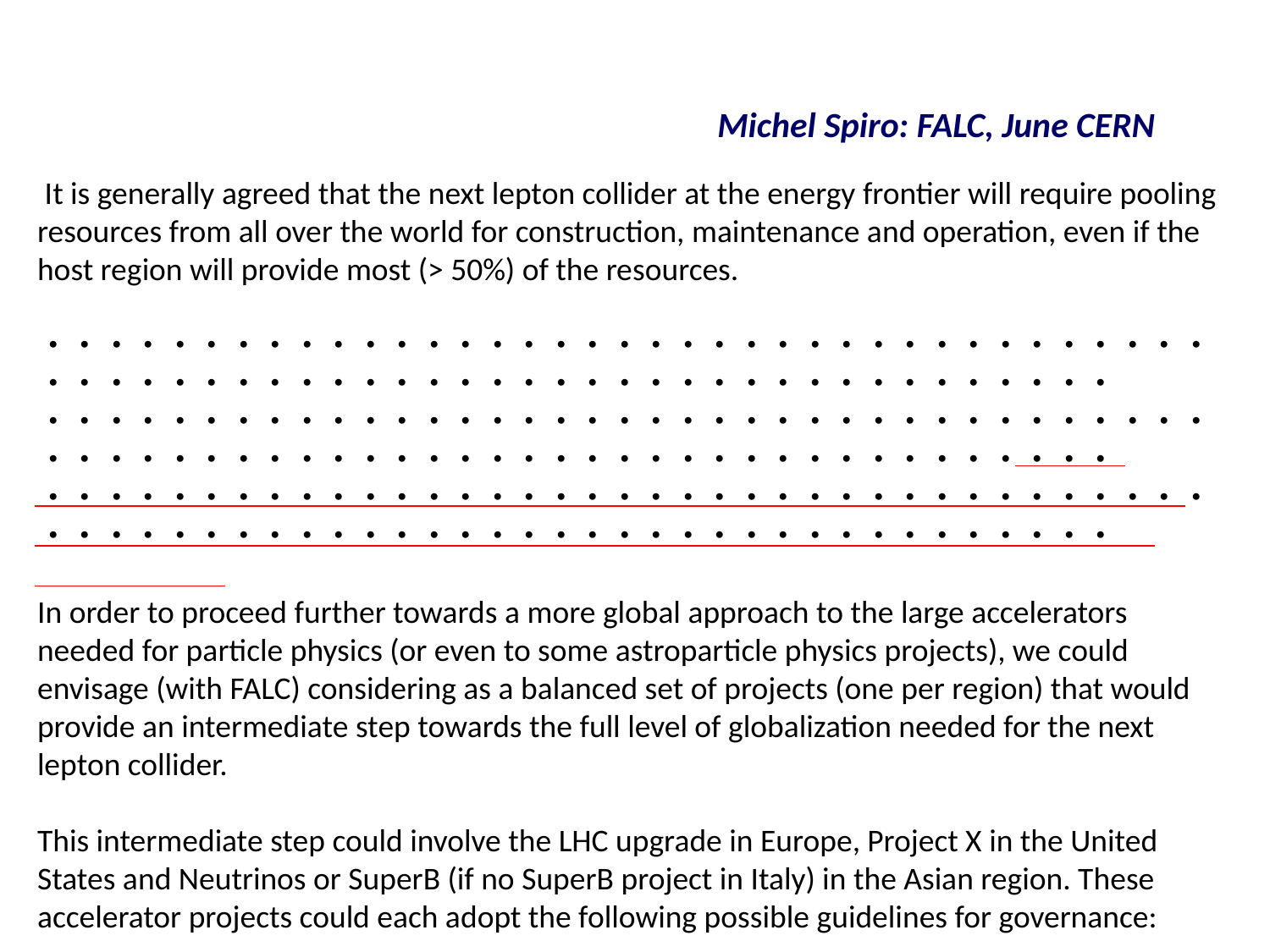

Michel Spiro: FALC, June CERN
 It is generally agreed that the next lepton collider at the energy frontier will require pooling resources from all over the world for construction, maintenance and operation, even if the host region will provide most (> 50%) of the resources.

・・・・・・・・・・・・・・・・・・・・・・・・・・・・・・・・・・・・・・・・・・・・・・・・・・・・・・・・・・・・・・・・・・・・・・・
・・・・・・・・・・・・・・・・・・・・・・・・・・・・・・・・・・・・・・・・・・・・・・・・・・・・・・・・・・・・・・・・・・・・・・・
・・・・・・・・・・・・・・・・・・・・・・・・・・・・・・・・・・・・・・・・・・・・・・・・・・・・・・・・・・・・・・・・・・・・・・・

In order to proceed further towards a more global approach to the large accelerators needed for particle physics (or even to some astroparticle physics projects), we could envisage (with FALC) considering as a balanced set of projects (one per region) that would provide an intermediate step towards the full level of globalization needed for the next lepton collider.

This intermediate step could involve the LHC upgrade in Europe, Project X in the United States and Neutrinos or SuperB (if no SuperB project in Italy) in the Asian region. These accelerator projects could each adopt the following possible guidelines for governance: